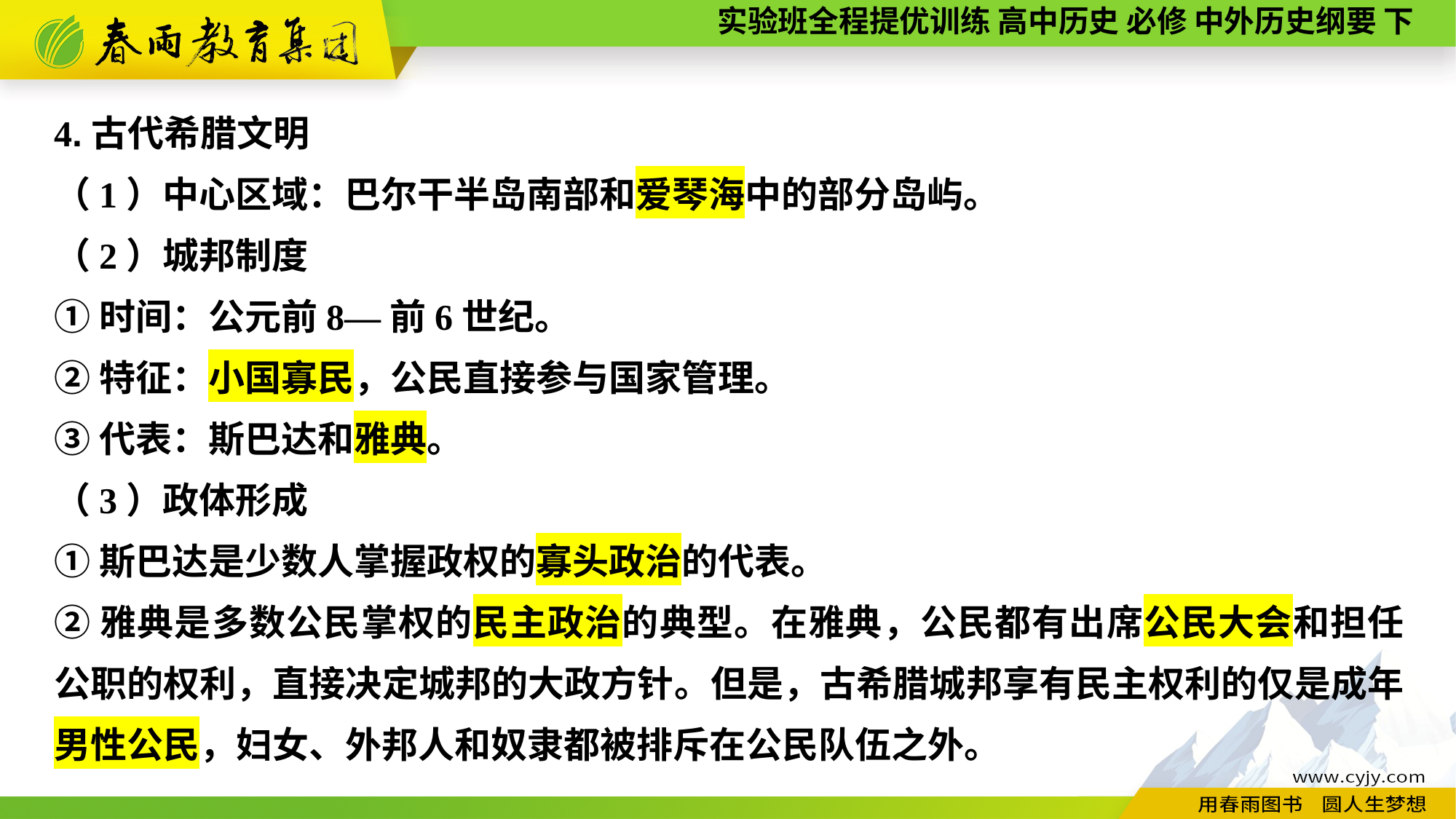

4.古代希腊文明
（1）中心区域：巴尔干半岛南部和爱琴海中的部分岛屿。
（2）城邦制度
①时间：公元前8—前6世纪。
②特征：小国寡民，公民直接参与国家管理。
③代表：斯巴达和雅典。
（3）政体形成
①斯巴达是少数人掌握政权的寡头政治的代表。
②雅典是多数公民掌权的民主政治的典型。在雅典，公民都有出席公民大会和担任公职的权利，直接决定城邦的大政方针。但是，古希腊城邦享有民主权利的仅是成年男性公民，妇女、外邦人和奴隶都被排斥在公民队伍之外。